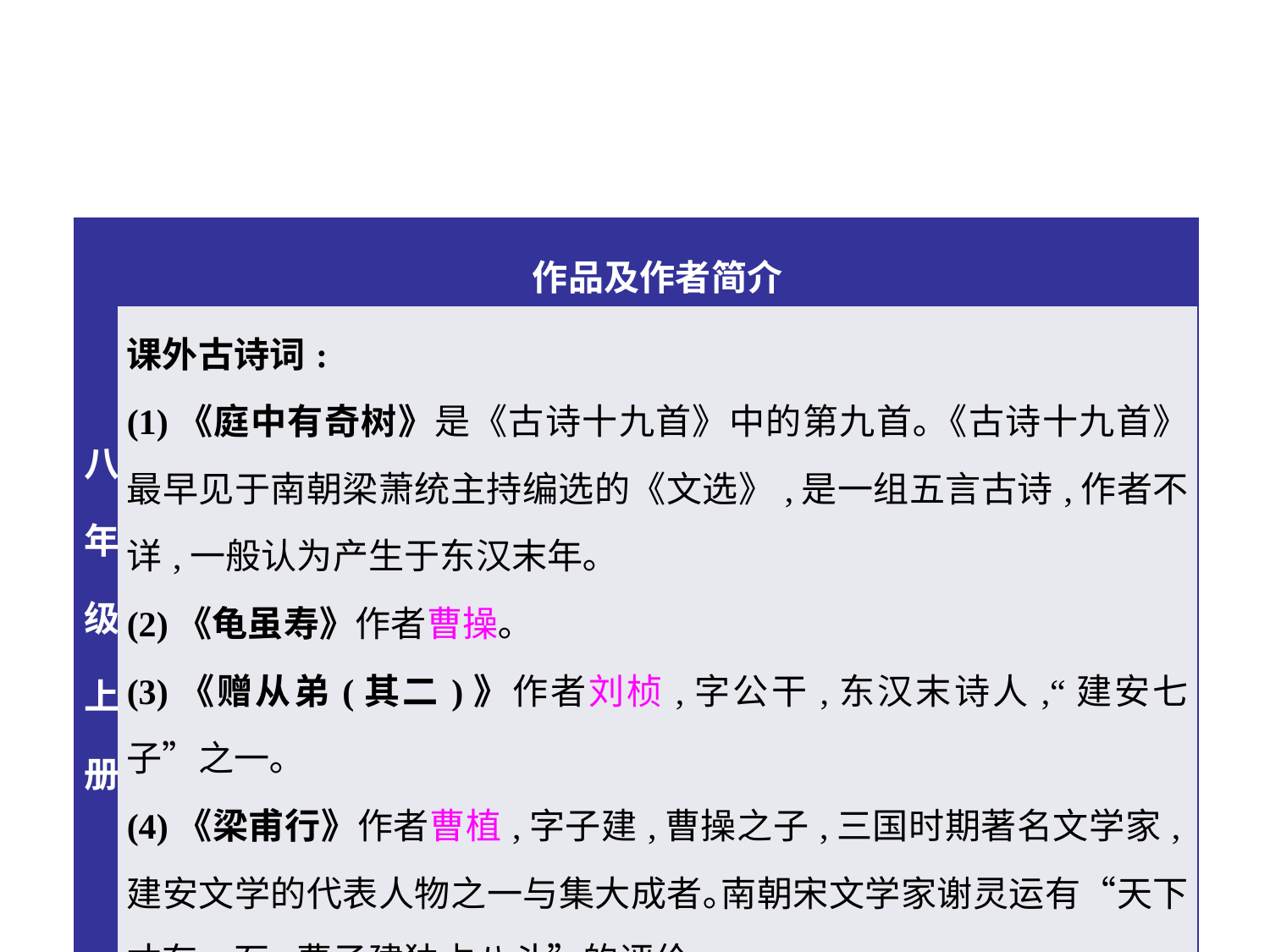

| 八年级上册 | 作品及作者简介 |
| --- | --- |
|  | 课外古诗词: (1)《庭中有奇树》是《古诗十九首》中的第九首｡《古诗十九首》最早见于南朝梁萧统主持编选的《文选》,是一组五言古诗,作者不详,一般认为产生于东汉末年｡ (2)《龟虽寿》作者曹操｡ (3)《赠从弟(其二)》作者刘桢,字公干,东汉末诗人,“建安七子”之一｡ (4)《梁甫行》作者曹植,字子建,曹操之子,三国时期著名文学家,建安文学的代表人物之一与集大成者｡南朝宋文学家谢灵运有“天下才有一石,曹子建独占八斗”的评价｡ |